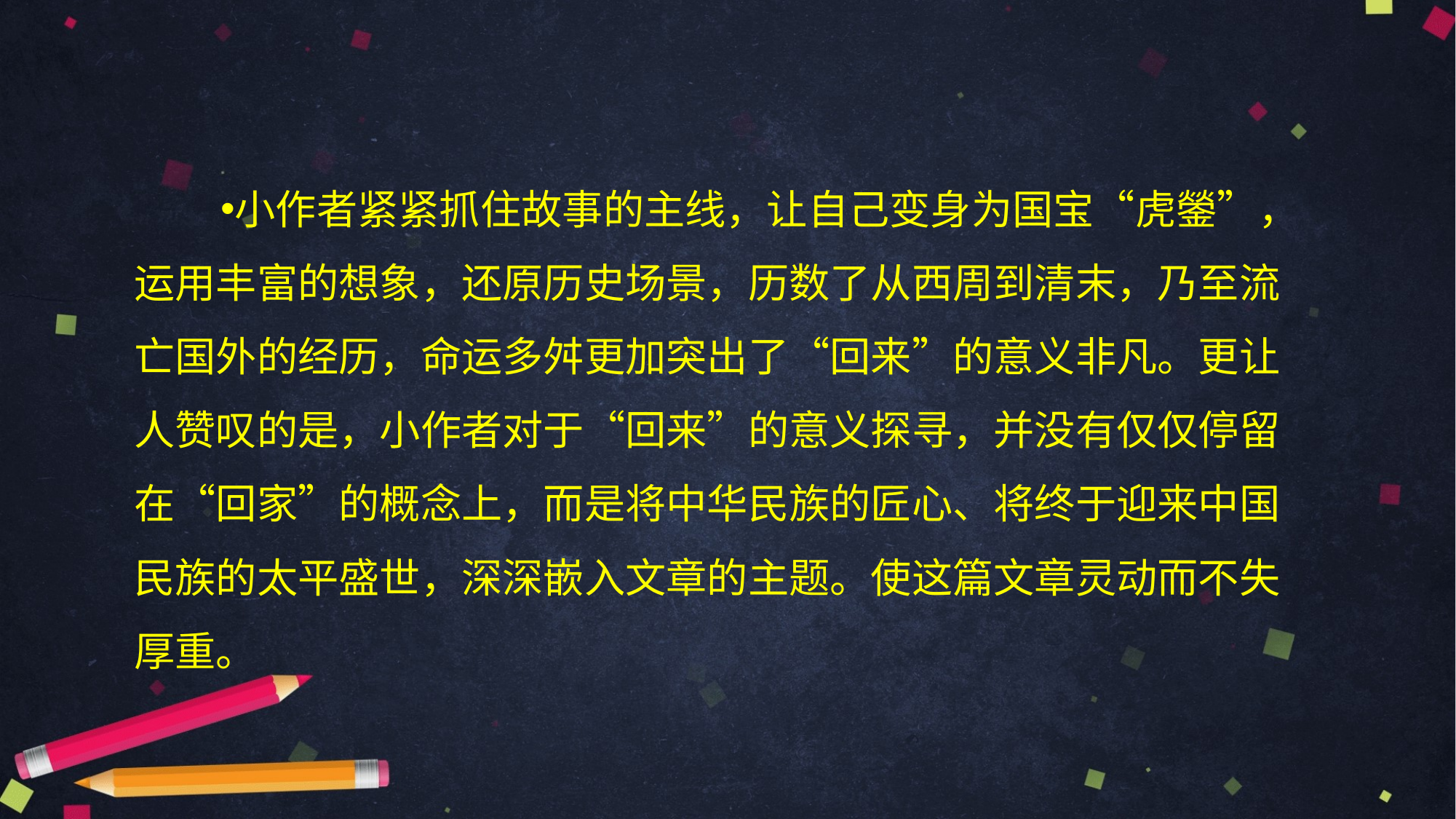

小作者紧紧抓住故事的主线，让自己变身为国宝“虎鎣”，运用丰富的想象，还原历史场景，历数了从西周到清末，乃至流亡国外的经历，命运多舛更加突出了“回来”的意义非凡。更让人赞叹的是，小作者对于“回来”的意义探寻，并没有仅仅停留在“回家”的概念上，而是将中华民族的匠心、将终于迎来中国民族的太平盛世，深深嵌入文章的主题。使这篇文章灵动而不失厚重。